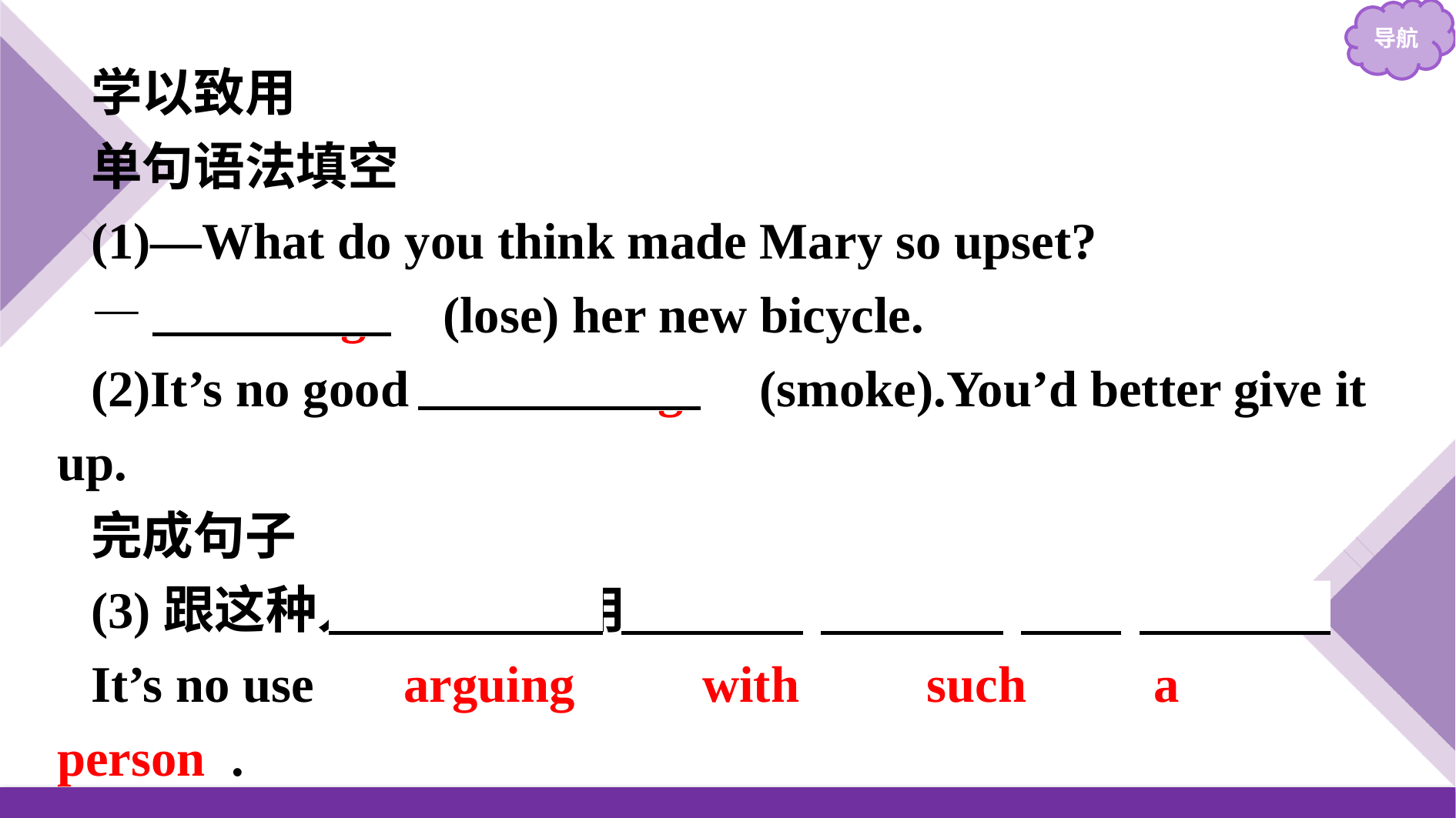

学以致用
单句语法填空
(1)—What do you think made Mary so upset?
—　Losing　(lose) her new bicycle.
(2)It’s no good 　smoking　(smoke).You’d better give it up.
完成句子
(3)跟这种人争吵没有用。
It’s no use 　arguing　　with　　such　　a　  person  .